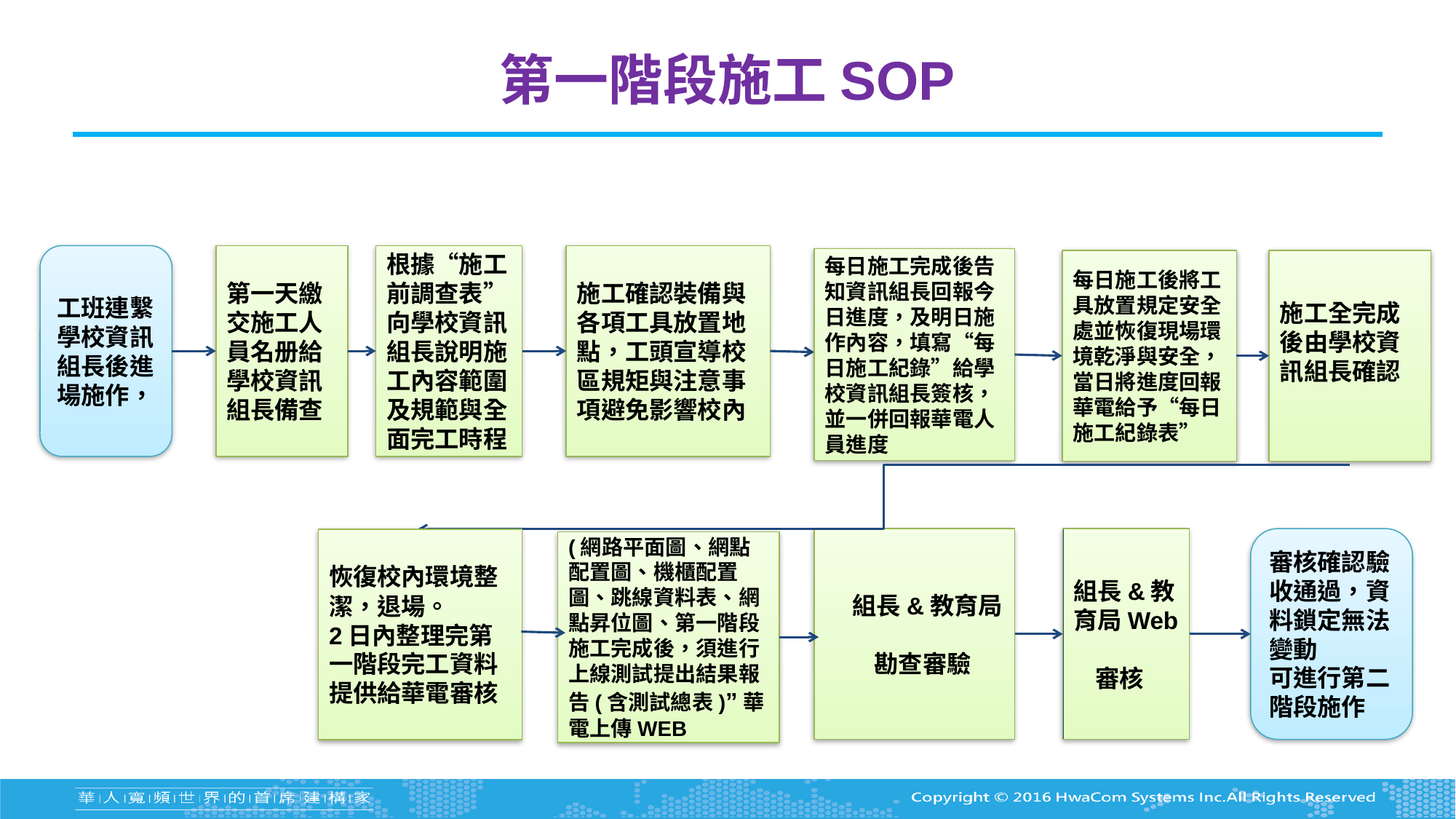

# 第一階段施工SOP
工班連繫學校資訊組長後進場施作，
第一天繳交施工人員名册給學校資訊組長備查
根據“施工前調查表”向學校資訊組長說明施工內容範圍及規範與全面完工時程
施工確認裝備與各項工具放置地點，工頭宣導校區規矩與注意事項避免影響校內
每日施工完成後告知資訊組長回報今日進度，及明日施作內容，填寫“每日施工紀錄”給學校資訊組長簽核，並一併回報華電人員進度
每日施工後將工具放置規定安全處並恢復現場環境乾淨與安全，當日將進度回報華電給予“每日施工紀錄表”
施工全完成後由學校資訊組長確認

    組長&教育局
        勘查審驗
組長&教育局Web
   審核
審核確認驗收通過，資料鎖定無法變動
可進行第二階段施作
恢復校內環境整潔，退場。
2日內整理完第一階段完工資料提供給華電審核
(網路平面圖、網點配置圖、機櫃配置圖、跳線資料表、網點昇位圖、第一階段施工完成後，須進行上線測試提出結果報告(含測試總表)”華電上傳WEB